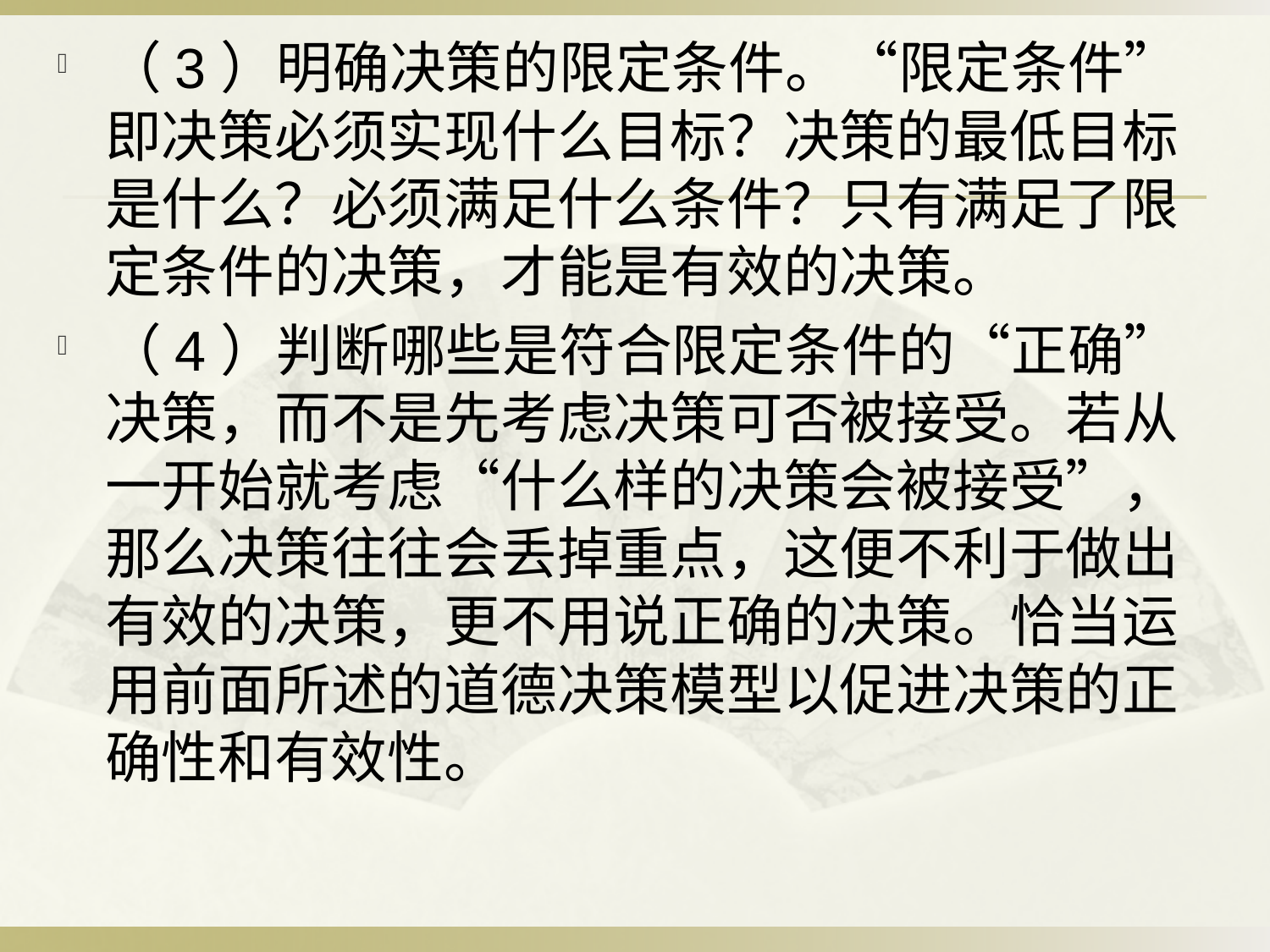

（3）明确决策的限定条件。“限定条件”即决策必须实现什么目标？决策的最低目标是什么？必须满足什么条件？只有满足了限定条件的决策，才能是有效的决策。
（4）判断哪些是符合限定条件的“正确”决策，而不是先考虑决策可否被接受。若从一开始就考虑“什么样的决策会被接受”，那么决策往往会丢掉重点，这便不利于做出有效的决策，更不用说正确的决策。恰当运用前面所述的道德决策模型以促进决策的正确性和有效性。
#